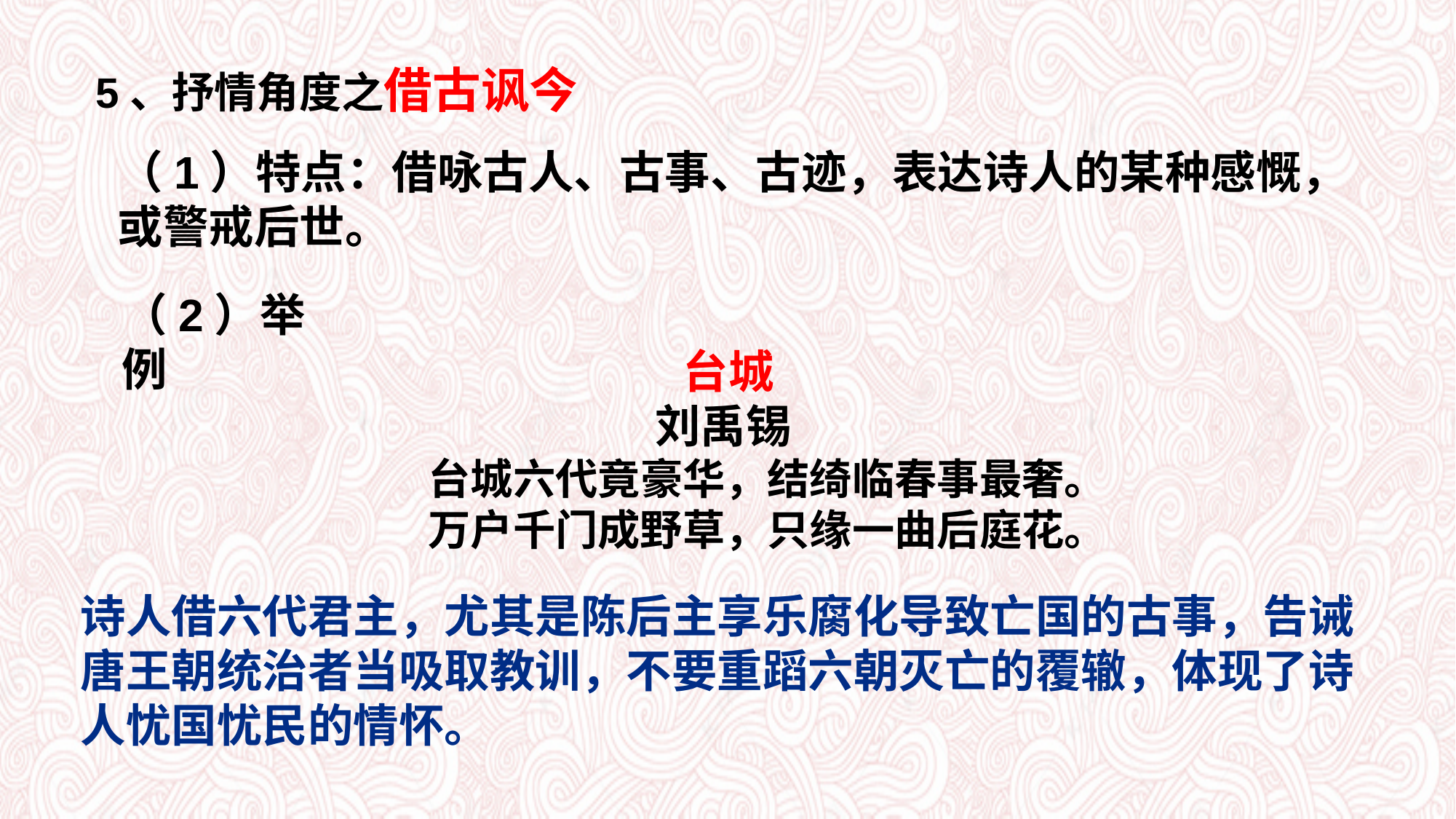

5、抒情角度之借古讽今
（1）特点：借咏古人、古事、古迹，表达诗人的某种感慨，或警戒后世。
（2）举例
台城
刘禹锡
       台城六代竟豪华，结绮临春事最奢。
       万户千门成野草，只缘一曲后庭花。
诗人借六代君主，尤其是陈后主享乐腐化导致亡国的古事，告诫唐王朝统治者当吸取教训，不要重蹈六朝灭亡的覆辙，体现了诗人忧国忧民的情怀。